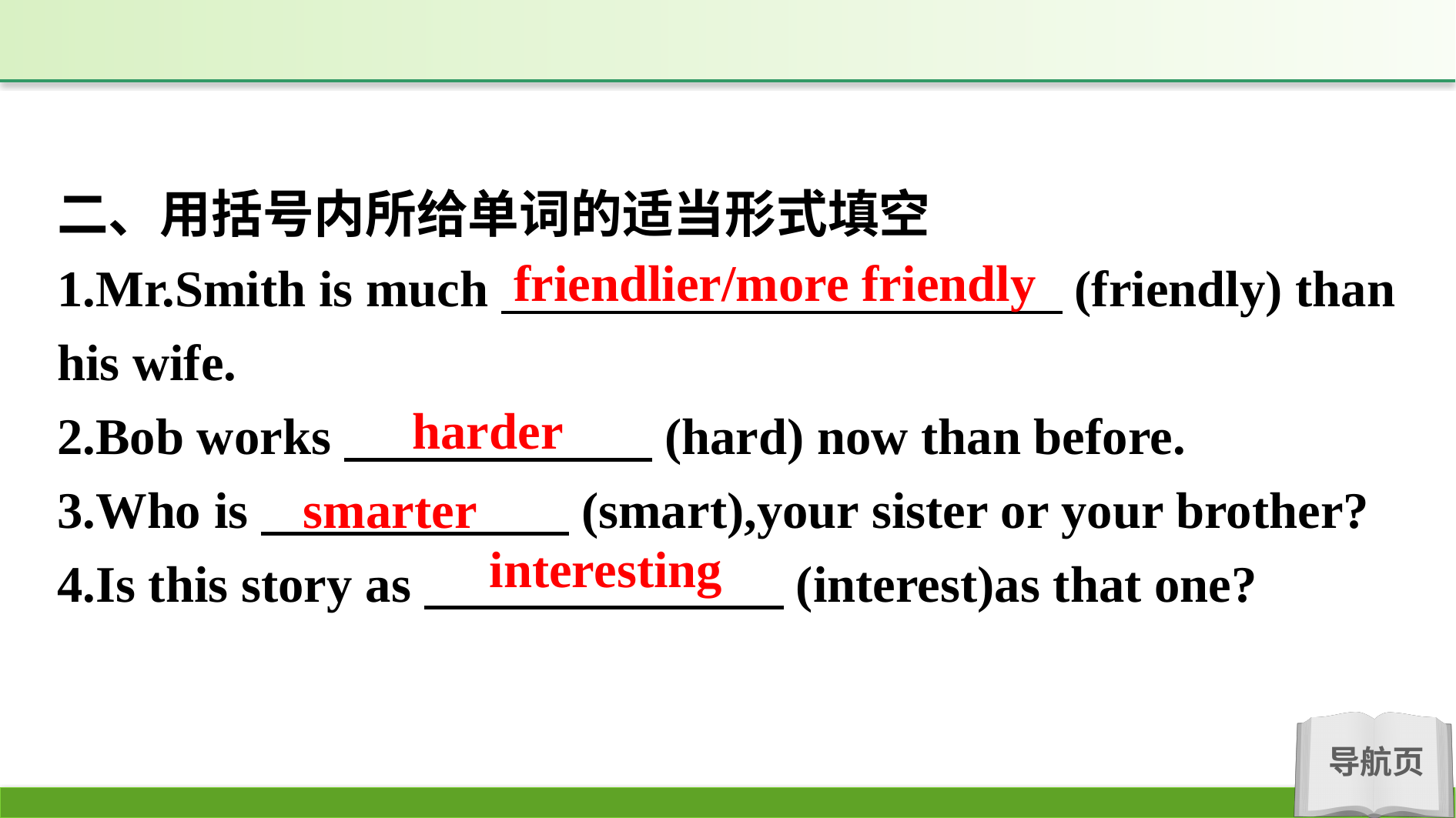

二、用括号内所给单词的适当形式填空
1.Mr.Smith is much　　　　　　    　　　　(friendly) than his wife.
2.Bob works　　　　　　(hard) now than before.
3.Who is　　　　　　(smart),your sister or your brother?
4.Is this story as　　　　　　　(interest)as that one?
friendlier/more friendly
harder
smarter
interesting